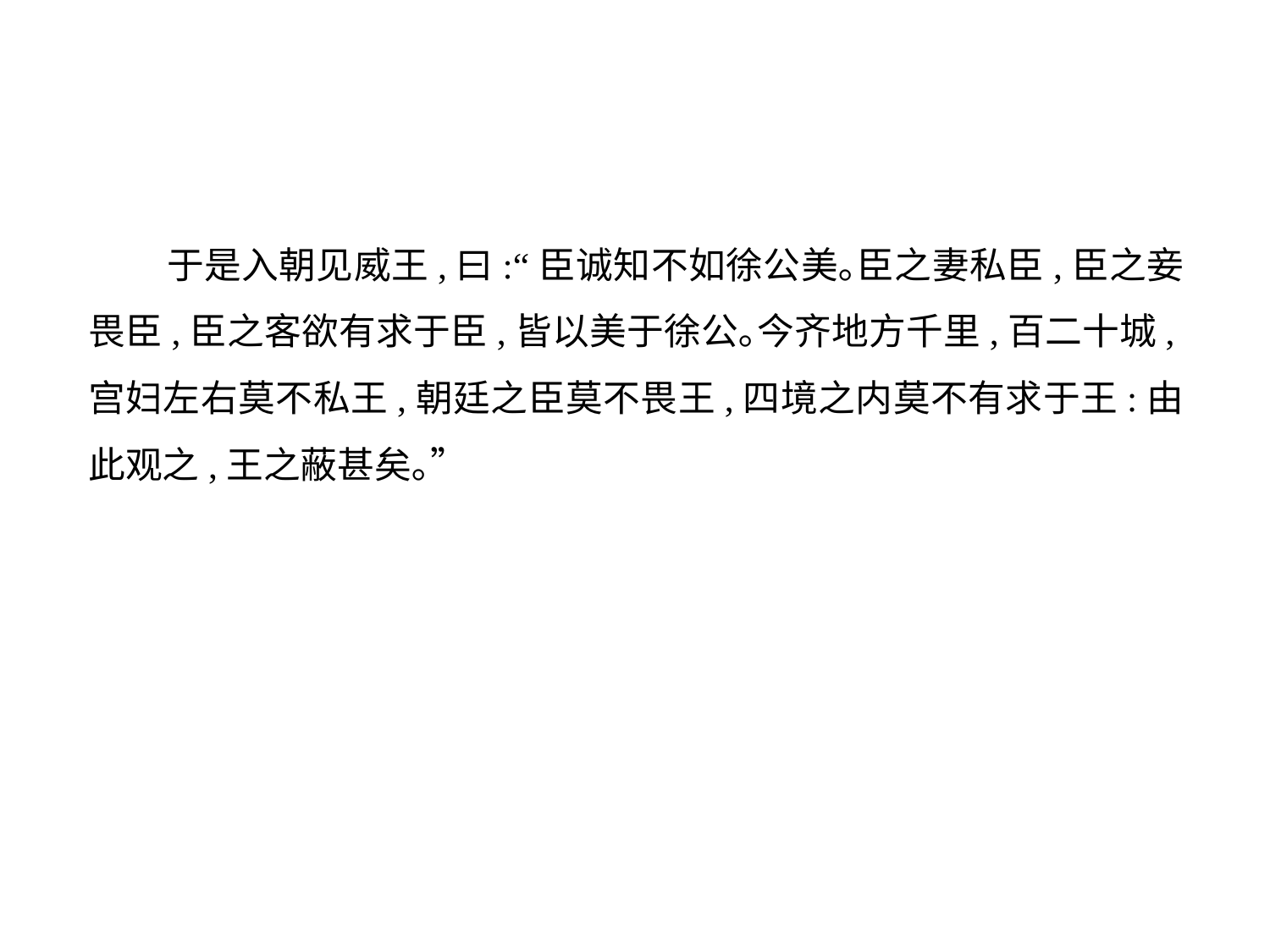

于是入朝见威王,曰:“臣诚知不如徐公美｡臣之妻私臣,臣之妾畏臣,臣之客欲有求于臣,皆以美于徐公｡今齐地方千里,百二十城,宫妇左右莫不私王,朝廷之臣莫不畏王,四境之内莫不有求于王:由此观之,王之蔽甚矣｡”